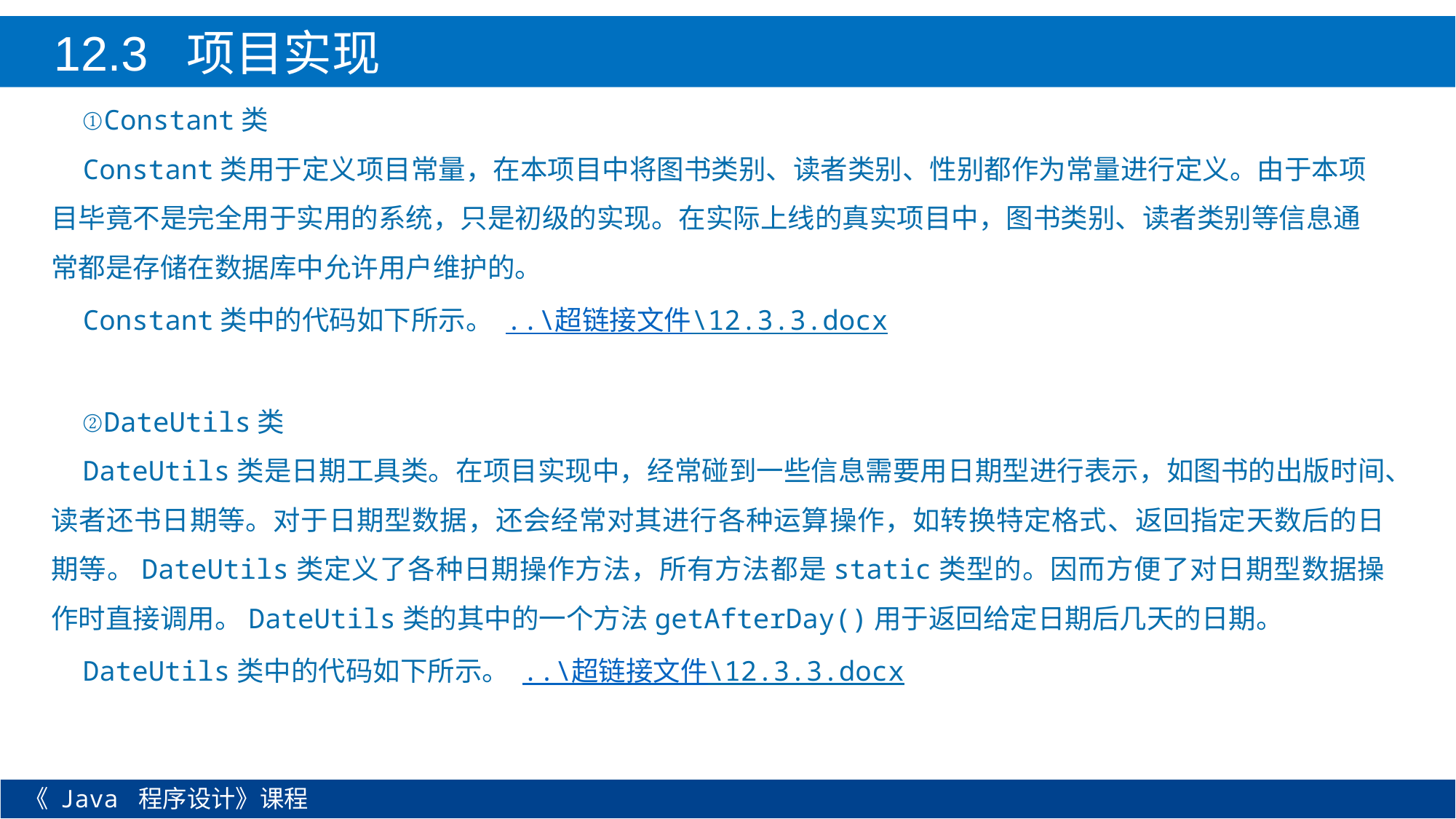

12.3  项目实现
①Constant类
Constant类用于定义项目常量，在本项目中将图书类别、读者类别、性别都作为常量进行定义。由于本项目毕竟不是完全用于实用的系统，只是初级的实现。在实际上线的真实项目中，图书类别、读者类别等信息通常都是存储在数据库中允许用户维护的。
Constant类中的代码如下所示。 ..\超链接文件\12.3.3.docx
②DateUtils类
DateUtils类是日期工具类。在项目实现中，经常碰到一些信息需要用日期型进行表示，如图书的出版时间、读者还书日期等。对于日期型数据，还会经常对其进行各种运算操作，如转换特定格式、返回指定天数后的日期等。DateUtils类定义了各种日期操作方法，所有方法都是static类型的。因而方便了对日期型数据操作时直接调用。DateUtils类的其中的一个方法getAfterDay()用于返回给定日期后几天的日期。
DateUtils类中的代码如下所示。 ..\超链接文件\12.3.3.docx
《 Java 程序设计》课程